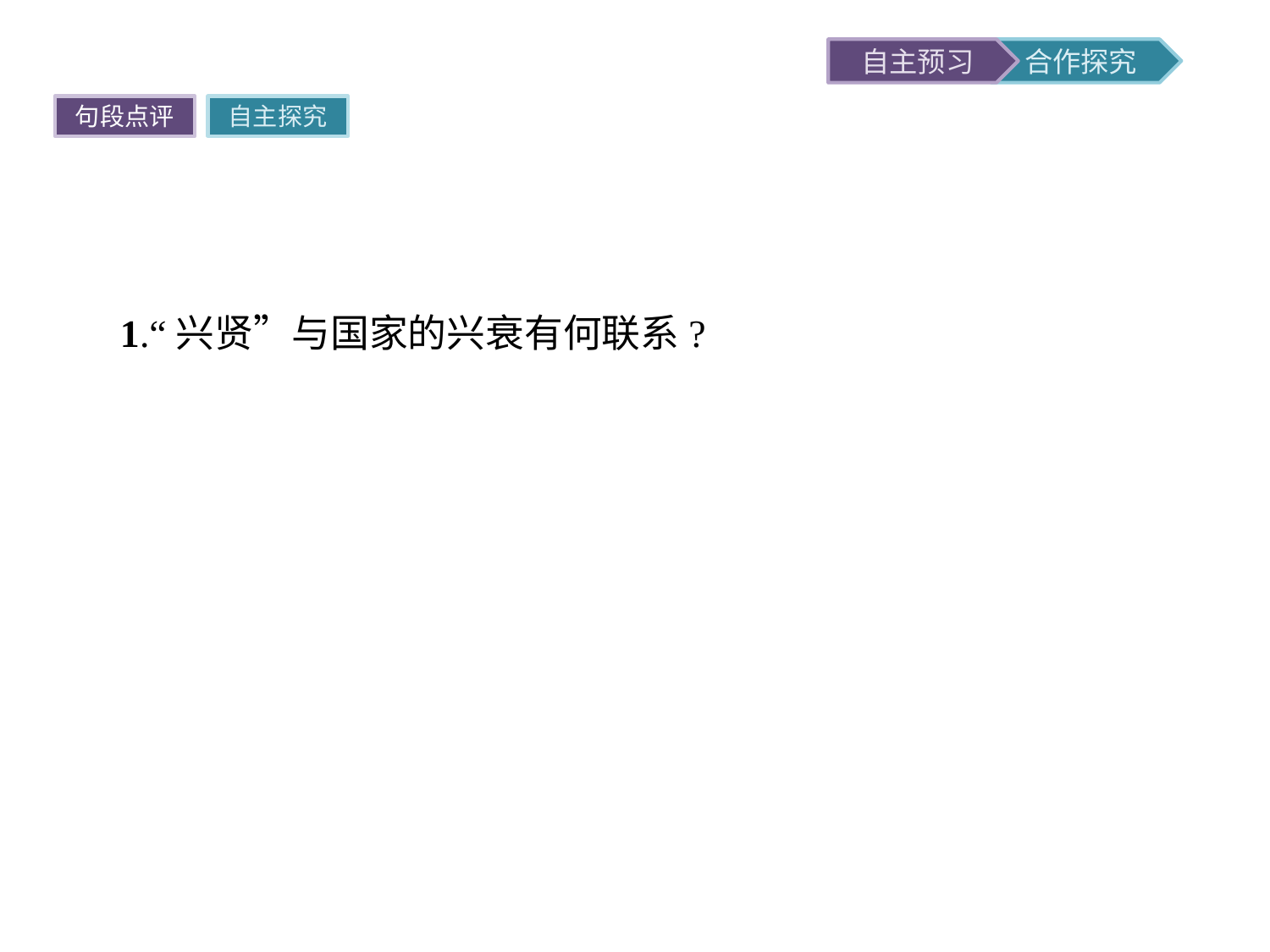

句段点评
自主探究
1.“兴贤”与国家的兴衰有何联系?
提示王安石作为北宋时期著名的政治家、文学家,提出变法主张,要求改变现状,实行新政,有远大的抱负。要使新法得以顺利执行,必须起用一批德才兼备的贤士,而且变法会涉及社会的多方面,特别是触及官场的腐败和用人体制,如果朝廷能够广开贤路,招揽英才,君王能任贤使能,虚心纳谏,那么国家兴邦就有希望。如果有贤不用,必将导致国家衰亡。